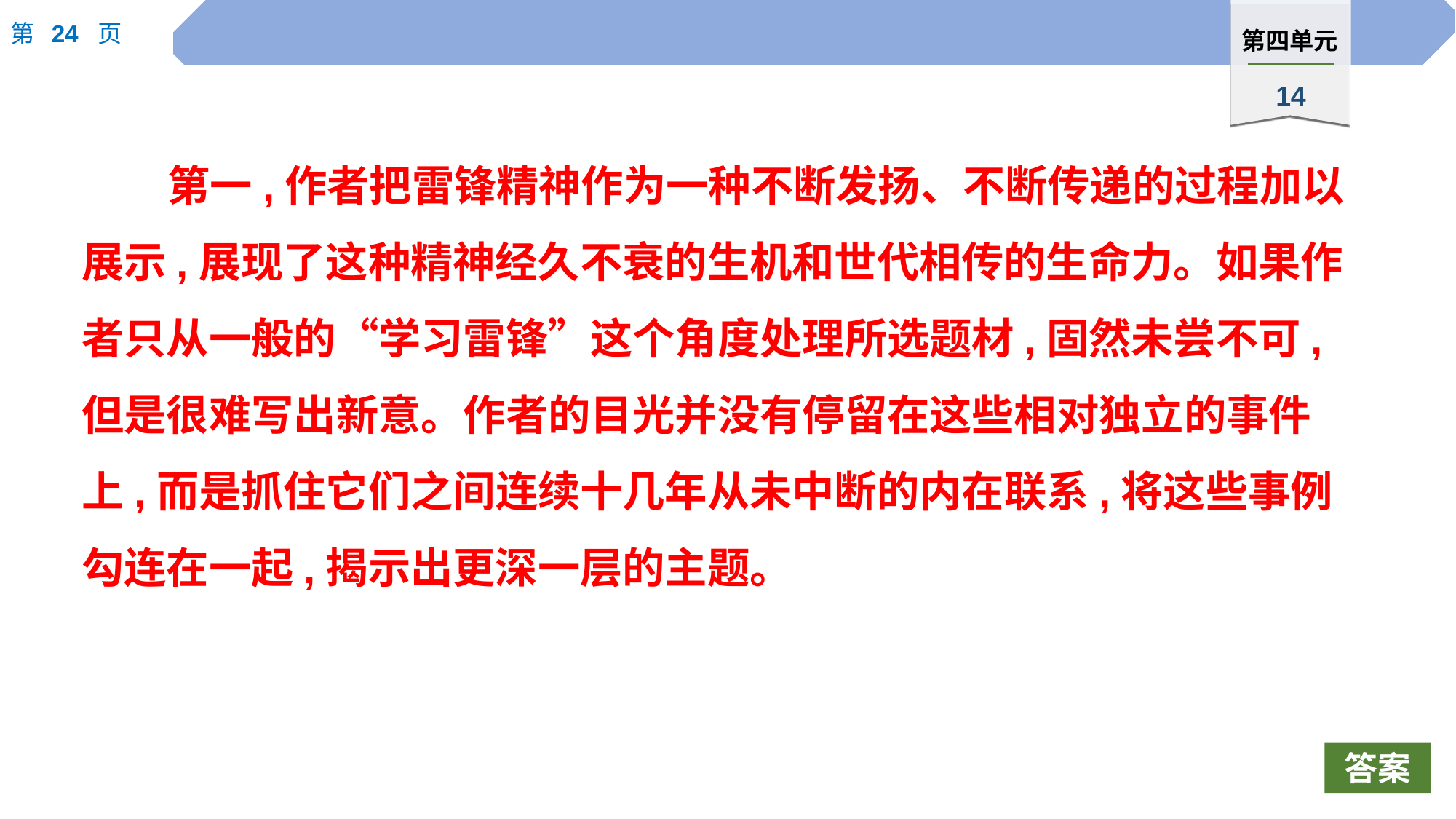

第一,作者把雷锋精神作为一种不断发扬、不断传递的过程加以展示,展现了这种精神经久不衰的生机和世代相传的生命力。如果作者只从一般的“学习雷锋”这个角度处理所选题材,固然未尝不可,但是很难写出新意。作者的目光并没有停留在这些相对独立的事件上,而是抓住它们之间连续十几年从未中断的内在联系,将这些事例勾连在一起,揭示出更深一层的主题。
答案